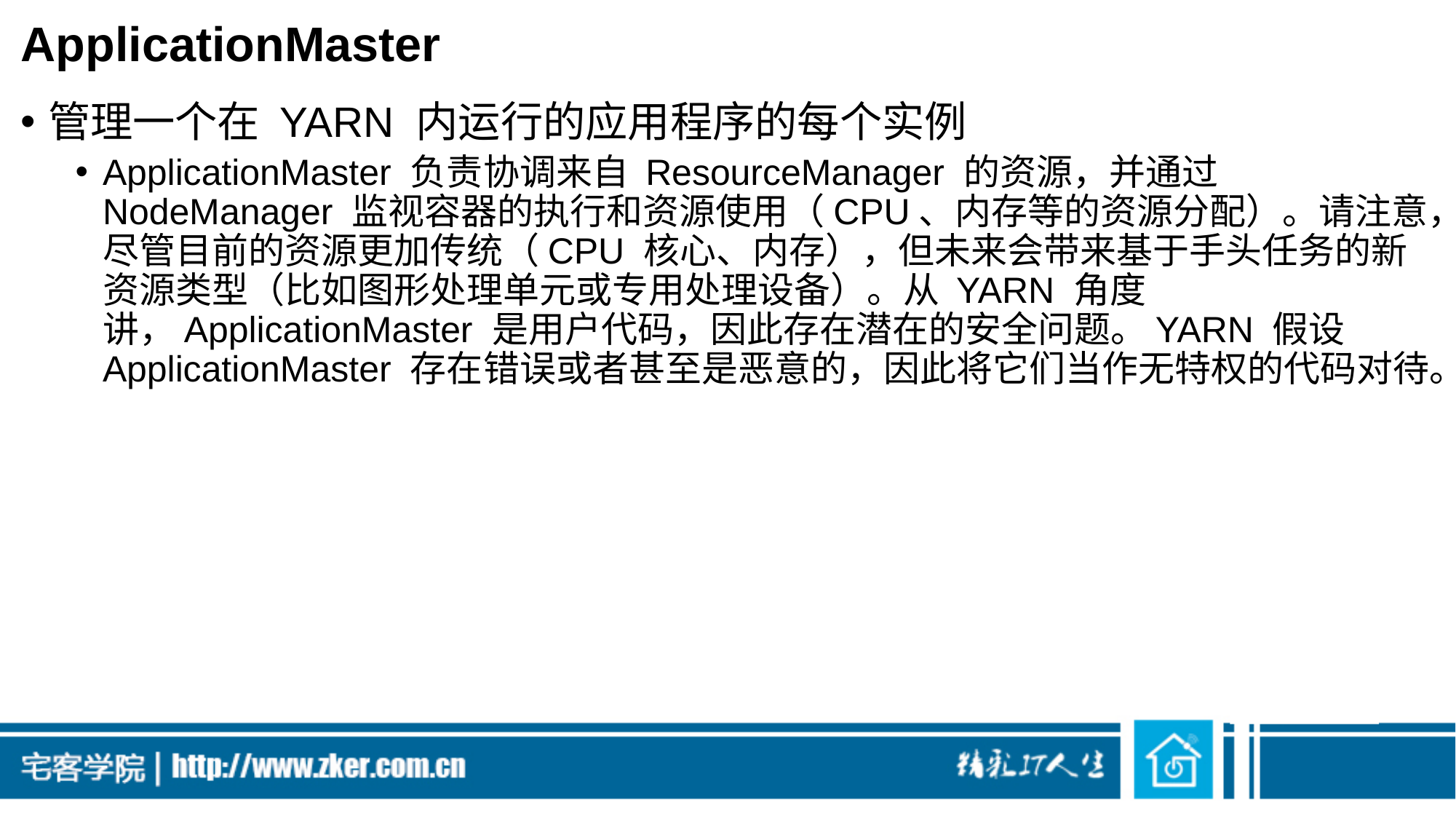

# ApplicationMaster
管理一个在 YARN 内运行的应用程序的每个实例
ApplicationMaster 负责协调来自 ResourceManager 的资源，并通过 NodeManager 监视容器的执行和资源使用（CPU、内存等的资源分配）。请注意，尽管目前的资源更加传统（CPU 核心、内存），但未来会带来基于手头任务的新资源类型（比如图形处理单元或专用处理设备）。从 YARN 角度讲，ApplicationMaster 是用户代码，因此存在潜在的安全问题。YARN 假设 ApplicationMaster 存在错误或者甚至是恶意的，因此将它们当作无特权的代码对待。